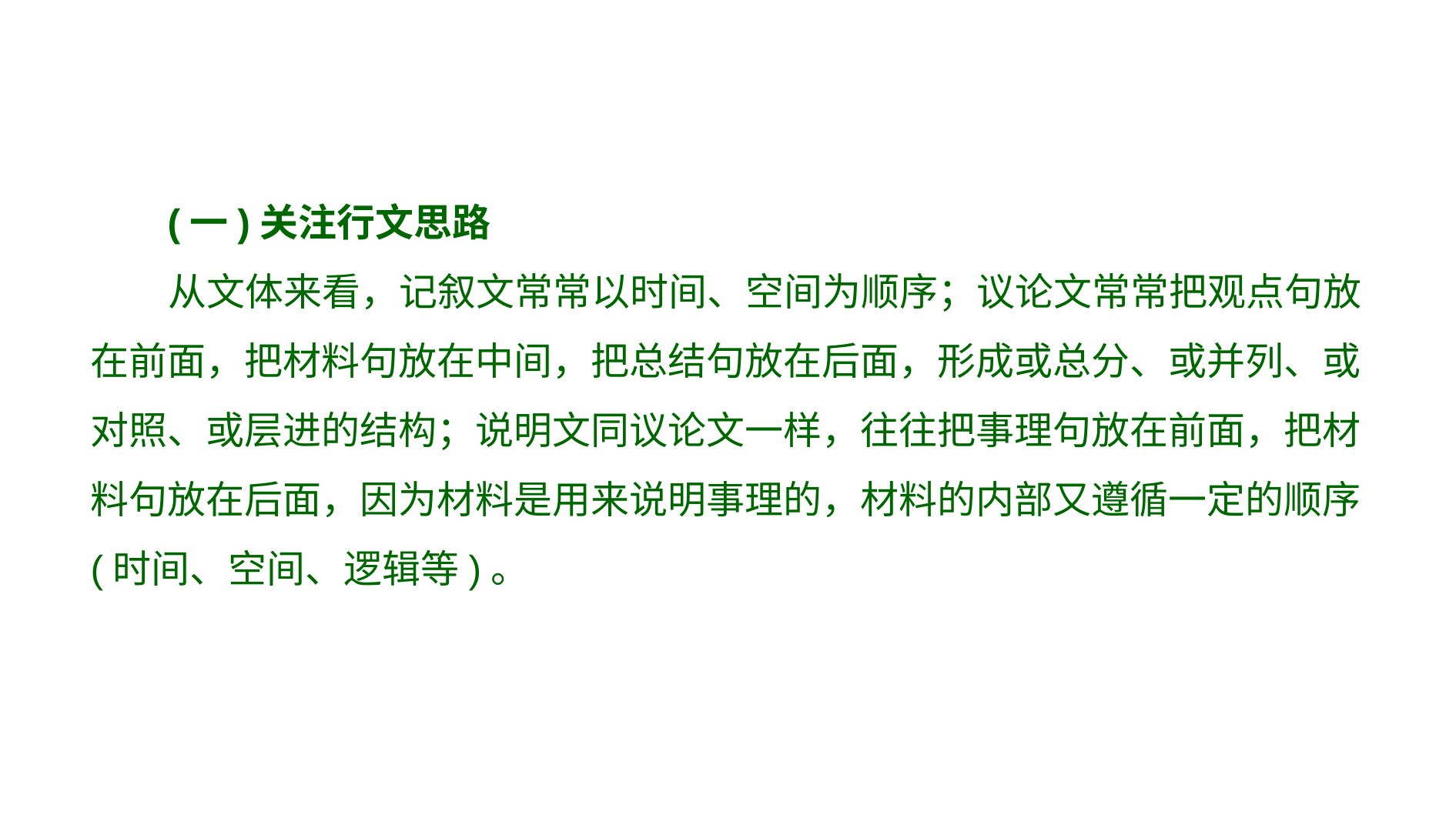

(一)关注行文思路
    从文体来看，记叙文常常以时间、空间为顺序；议论文常常把观点句放在前面，把材料句放在中间，把总结句放在后面，形成或总分、或并列、或对照、或层进的结构；说明文同议论文一样，往往把事理句放在前面，把材料句放在后面，因为材料是用来说明事理的，材料的内部又遵循一定的顺序(时间、空间、逻辑等)。